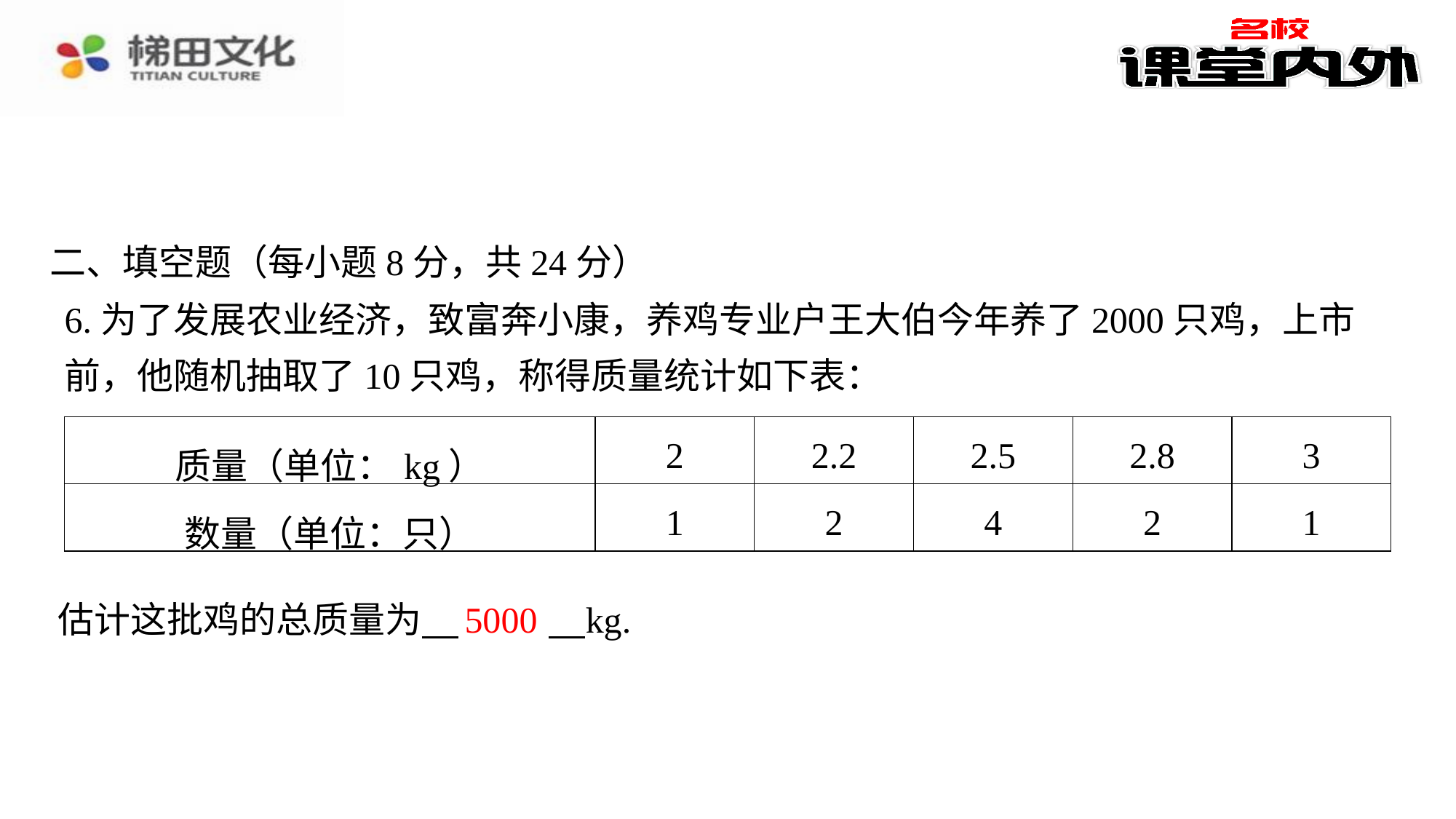

二、填空题（每小题8分，共24分）
6.为了发展农业经济，致富奔小康，养鸡专业户王大伯今年养了2000只鸡，上市前，他随机抽取了10只鸡，称得质量统计如下表：
| 质量（单位：kg） | 2 | 2.2 | 2.5 | 2.8 | 3 |
| --- | --- | --- | --- | --- | --- |
| 数量（单位：只） | 1 | 2 | 4 | 2 | 1 |
5000
估计这批鸡的总质量为 　5000　⁠kg.